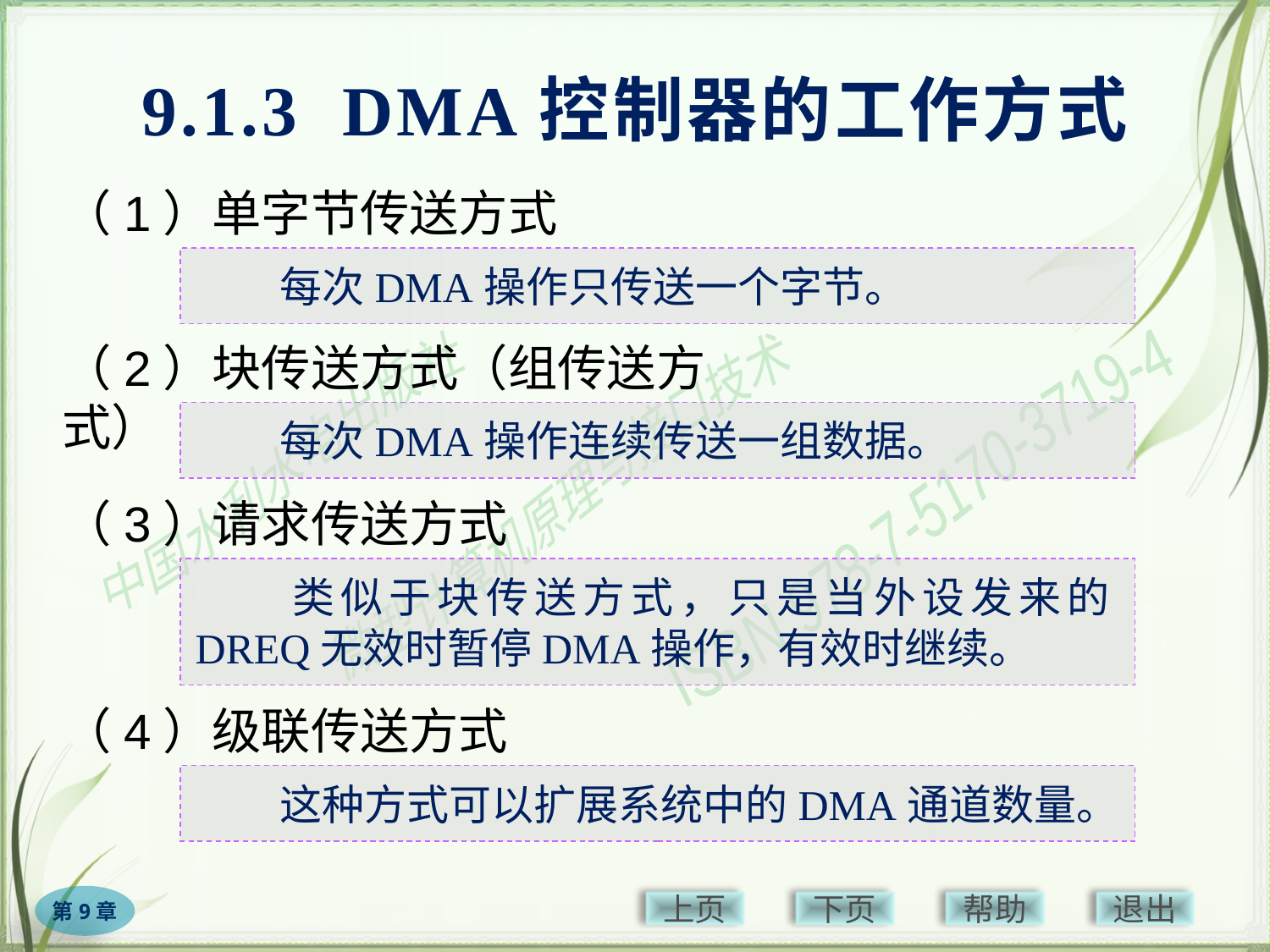

# 9.1.3  DMA控制器的工作方式
（1）单字节传送方式
　　每次DMA操作只传送一个字节。
（2）块传送方式（组传送方式）
　　每次DMA操作连续传送一组数据。
（3）请求传送方式
　　类似于块传送方式，只是当外设发来的DREQ无效时暂停DMA操作，有效时继续。
（4）级联传送方式
　　这种方式可以扩展系统中的DMA通道数量。